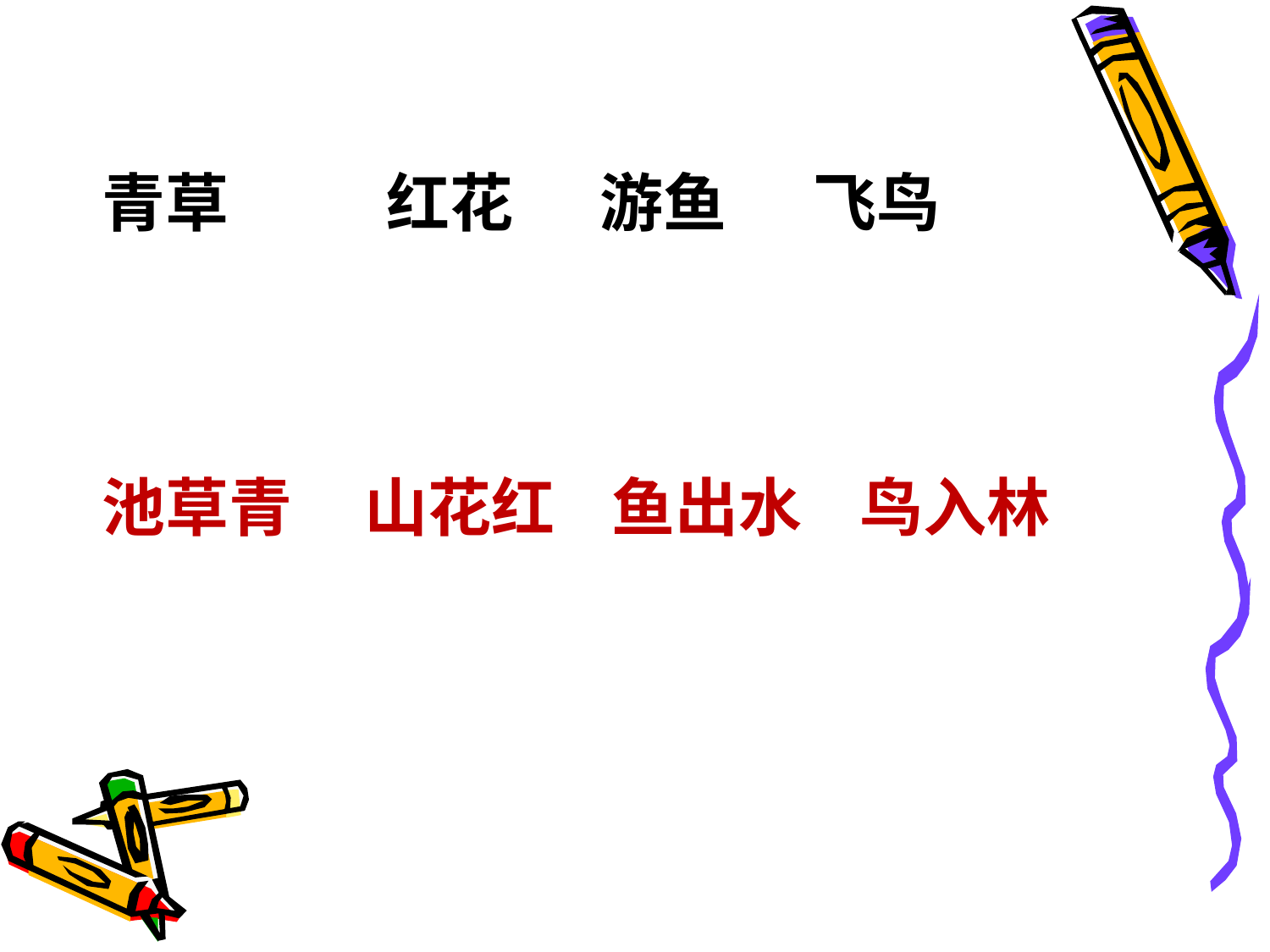

青草           红花      游鱼      飞鸟

池草青     山花红    鱼出水    鸟入林